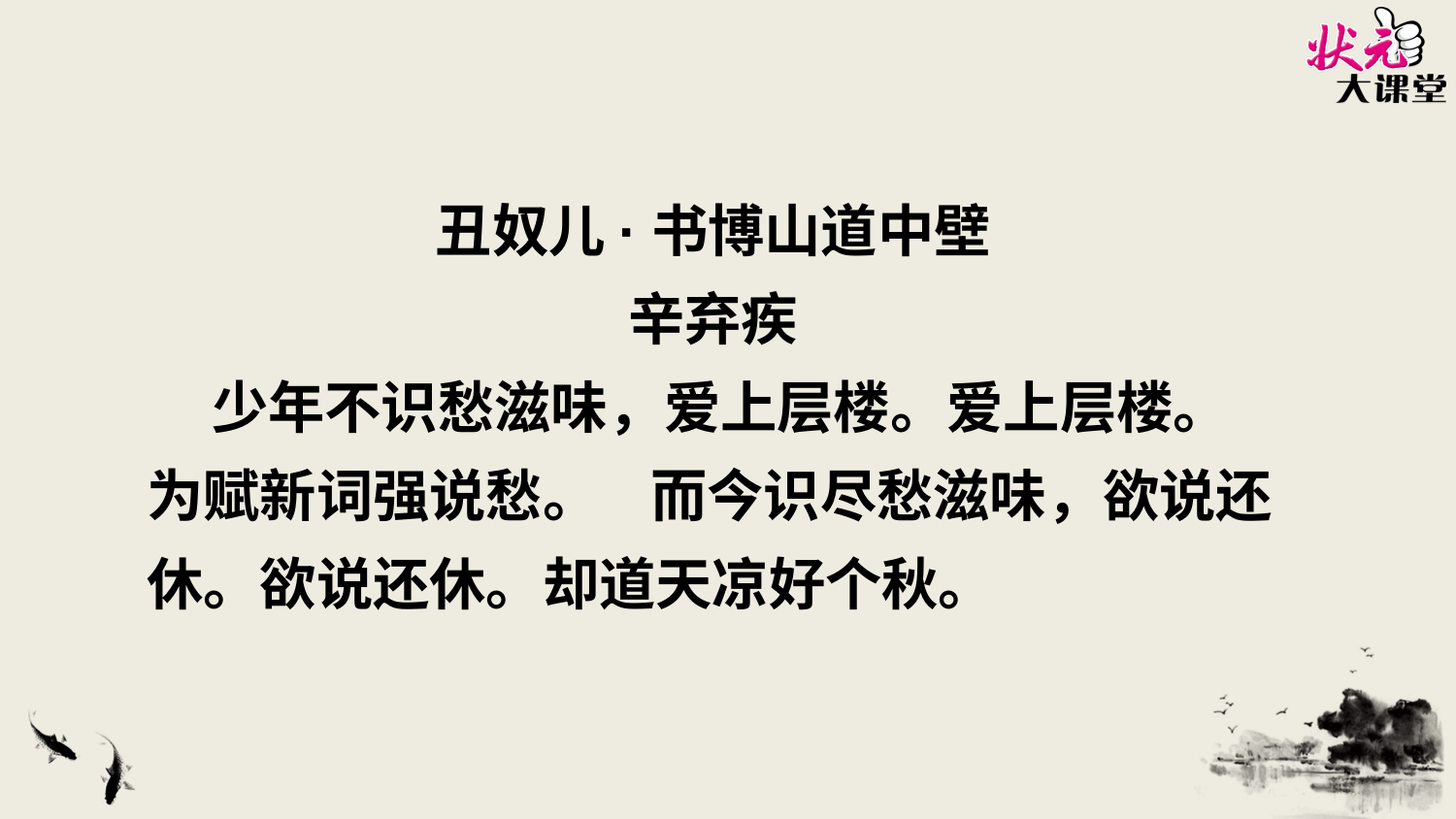

丑奴儿·书博山道中壁
辛弃疾
    少年不识愁滋味，爱上层楼。爱上层楼。为赋新词强说愁。    而今识尽愁滋味，欲说还休。欲说还休。却道天凉好个秋。
状元成才路
状元成才路
状元成才路
状元成才路
状元成才路
状元成才路
状元成才路
状元成才路
状元成才路
状元成才路
状元成才路
状元成才路
状元成才路
状元成才路
状元成才路
状元成才路
状元成才路
状元成才路
状元成才路
状元成才路
状元成才路
状元成才路
状元成才路
状元成才路
状元成才路
状元成才路
状元成才路
状元成才路
状元成才路
状元成才路
状元成才路
状元成才路
状元成才路
状元成才路
状元成才路
状元成才路
状元成才路
状元成才路
状元成才路
状元成才路
状元成才路
状元成才路
状元成才路
状元成才路
状元成才路
状元成才路
状元成才路
状元成才路
状元成才路
状元成才路
状元成才路
状元成才路
状元成才路
状元成才路
状元成才路
状元成才路
状元成才路
状元成才路
状元成才路
状元成才路
状元成才路
状元成才路
状元成才路
状元成才路
状元成才路
状元成才路
状元成才路
状元成才路
状元成才路
状元成才路
状元成才路
状元成才路
状元成才路
状元成才路
状元成才路
状元成才路
状元成才路
状元成才路
状元成才路
状元成才路
状元成才路
状元成才路
状元成才路
状元成才路
状元成才路
状元成才路
状元成才路
状元成才路
状元成才路
状元成才路
状元成才路
状元成才路
状元成才路
状元成才路
状元成才路
状元成才路
状元成才路
状元成才路
状元成才路
状元成才路